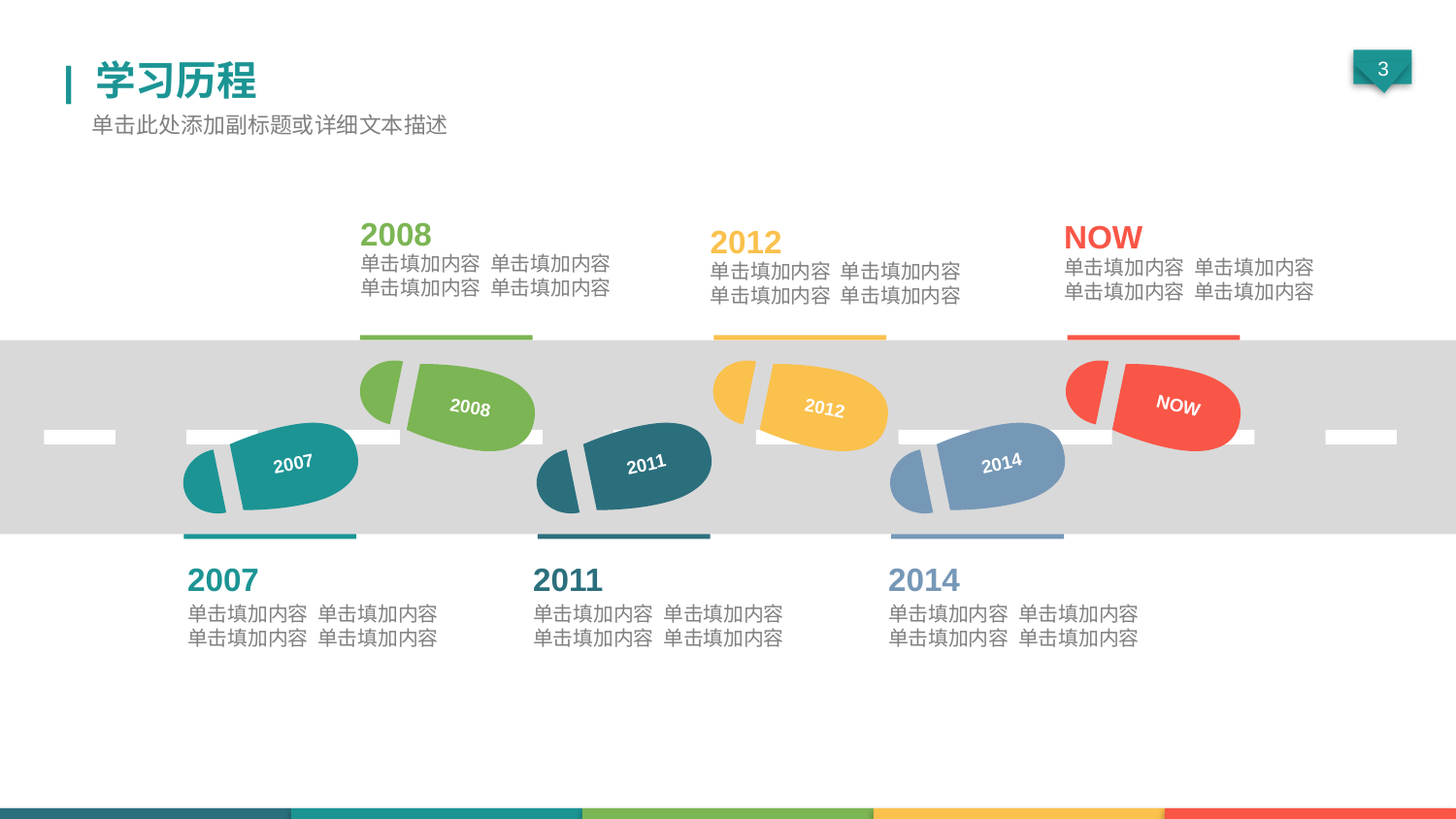

| 学习历程
单击此处添加副标题或详细文本描述
2008
NOW
2012
单击填加内容  单击填加内容
单击填加内容  单击填加内容
单击填加内容  单击填加内容
单击填加内容  单击填加内容
单击填加内容  单击填加内容
单击填加内容  单击填加内容

NOW
2008
2012

2014
2007
2011

2011
2007
2014
单击填加内容  单击填加内容
单击填加内容  单击填加内容
单击填加内容  单击填加内容
单击填加内容  单击填加内容
单击填加内容  单击填加内容
单击填加内容  单击填加内容